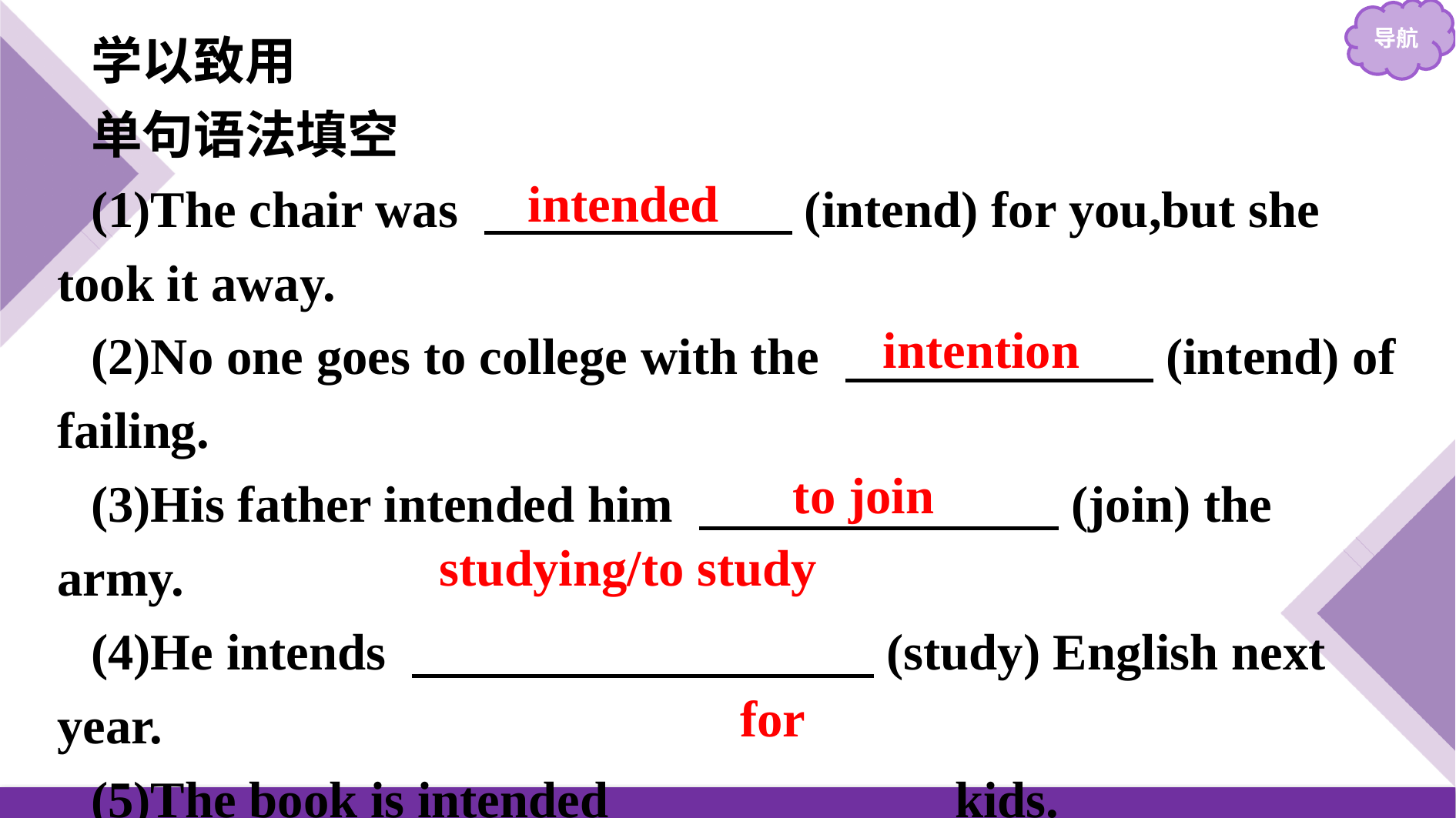

学以致用
单句语法填空
(1)The chair was 　　　　　　(intend) for you,but she took it away.
(2)No one goes to college with the 　　　　　　(intend) of failing.
(3)His father intended him 　　　　　　　(join) the army.
(4)He intends 　　　　　　　　　(study) English next year.
(5)The book is intended 　　　　　　kids.
intended
intention
to join
studying/to study
for